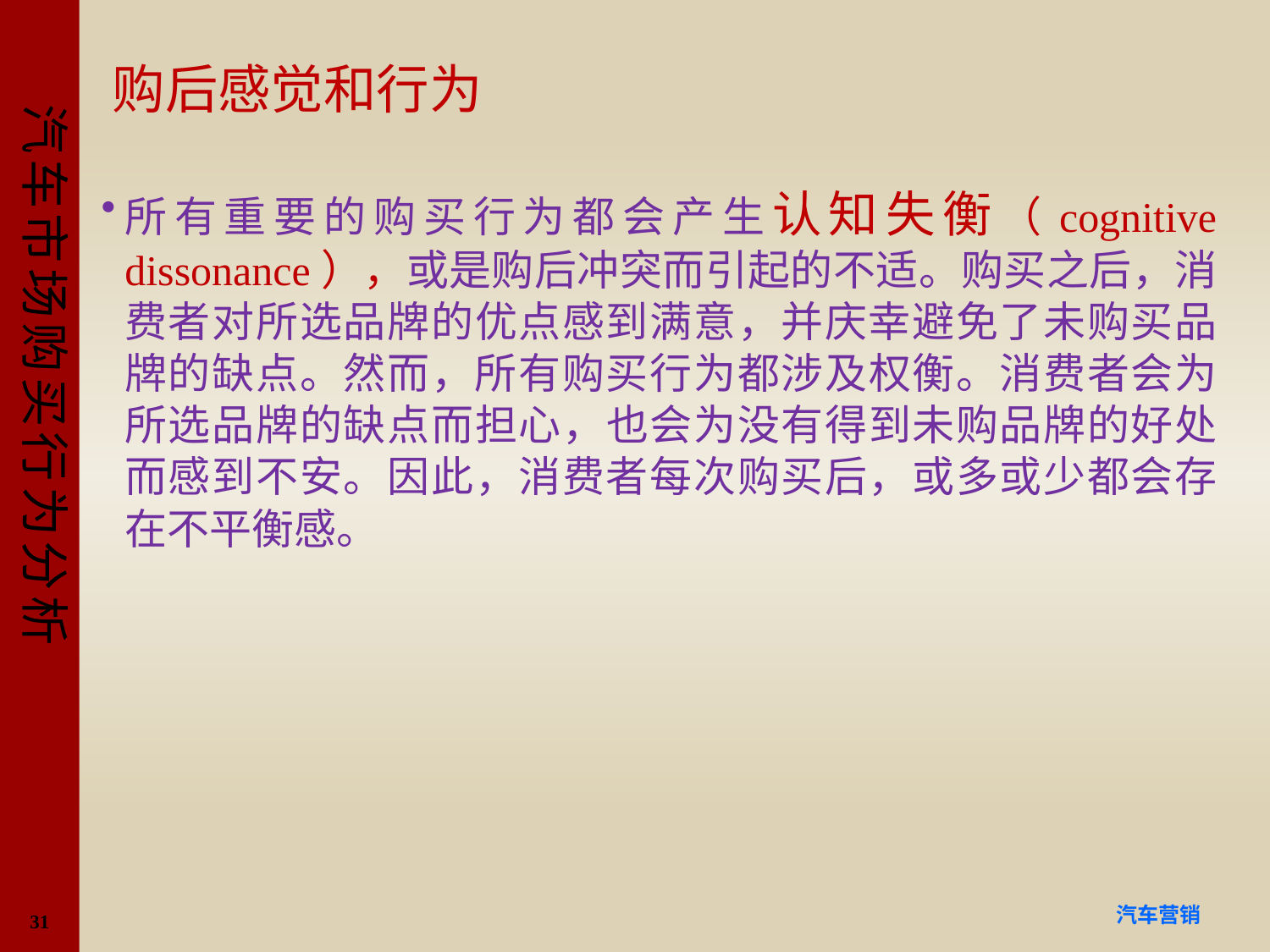

# 购后感觉和行为
所有重要的购买行为都会产生认知失衡（cognitive dissonance），或是购后冲突而引起的不适。购买之后，消费者对所选品牌的优点感到满意，并庆幸避免了未购买品牌的缺点。然而，所有购买行为都涉及权衡。消费者会为所选品牌的缺点而担心，也会为没有得到未购品牌的好处而感到不安。因此，消费者每次购买后，或多或少都会存在不平衡感。
31